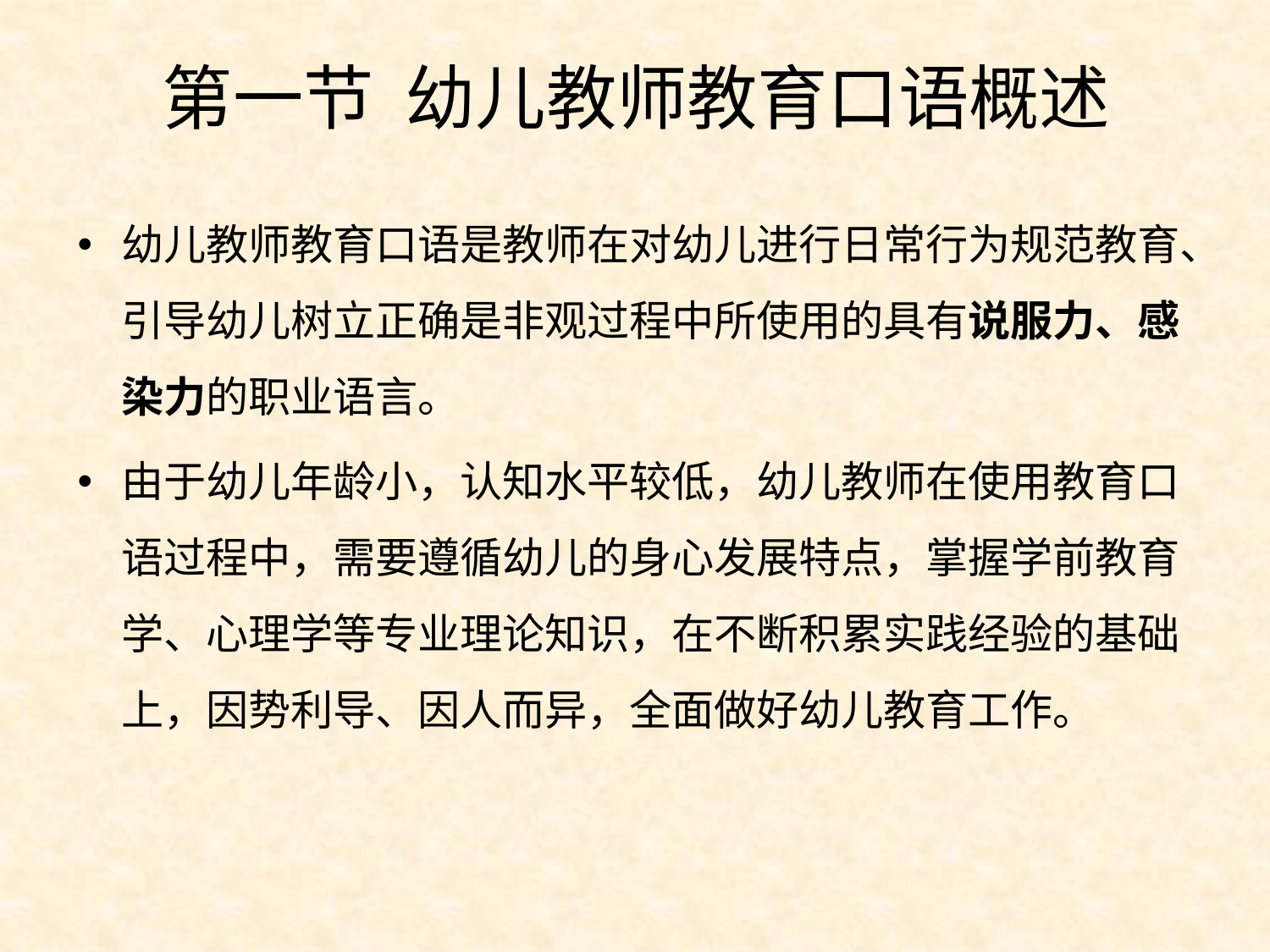

# 第一节  幼儿教师教育口语概述
幼儿教师教育口语是教师在对幼儿进行日常行为规范教育、引导幼儿树立正确是非观过程中所使用的具有说服力、感染力的职业语言。
由于幼儿年龄小，认知水平较低，幼儿教师在使用教育口语过程中，需要遵循幼儿的身心发展特点，掌握学前教育学、心理学等专业理论知识，在不断积累实践经验的基础上，因势利导、因人而异，全面做好幼儿教育工作。